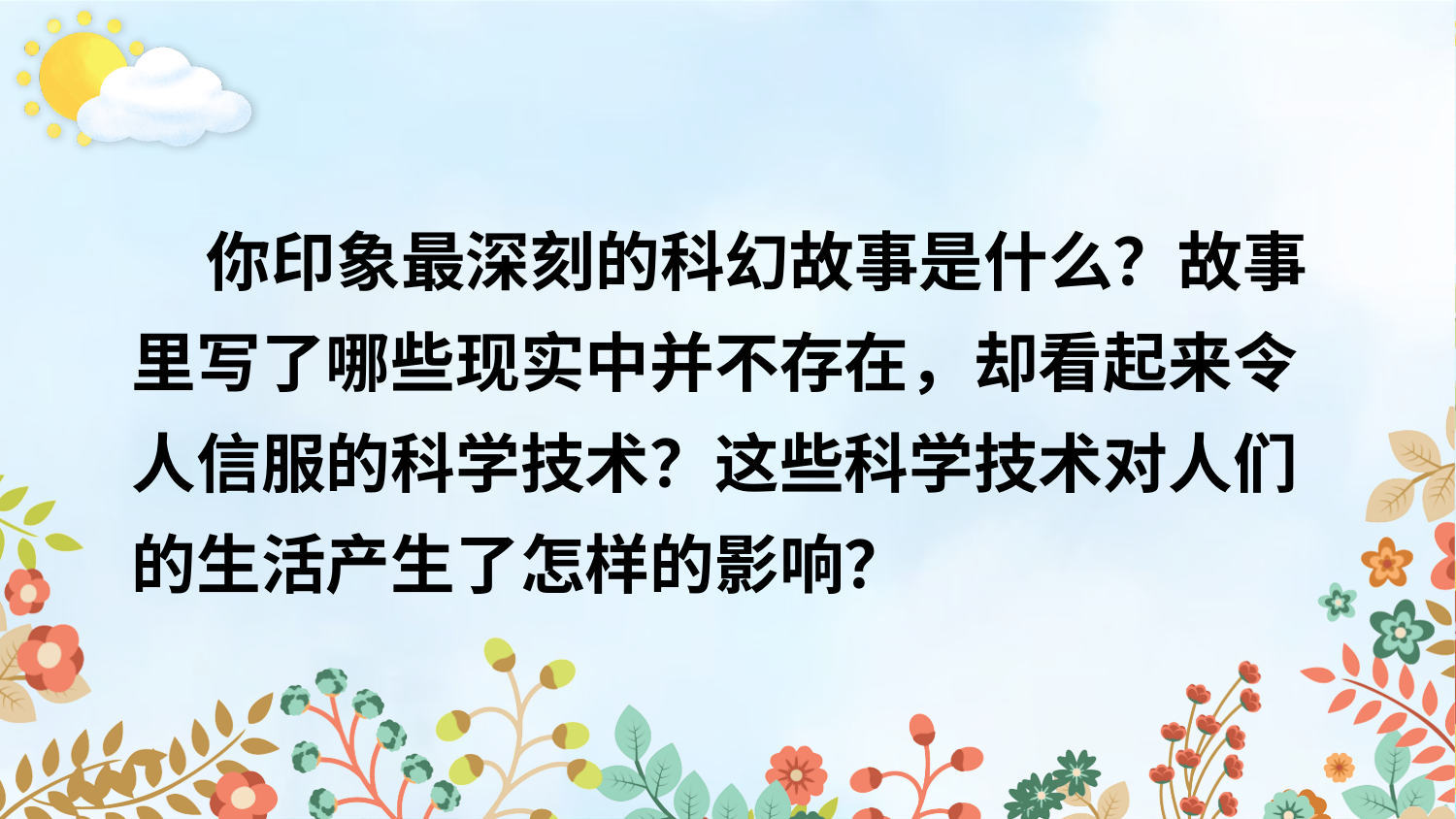

你印象最深刻的科幻故事是什么？故事里写了哪些现实中并不存在，却看起来令人信服的科学技术？这些科学技术对人们的生活产生了怎样的影响？